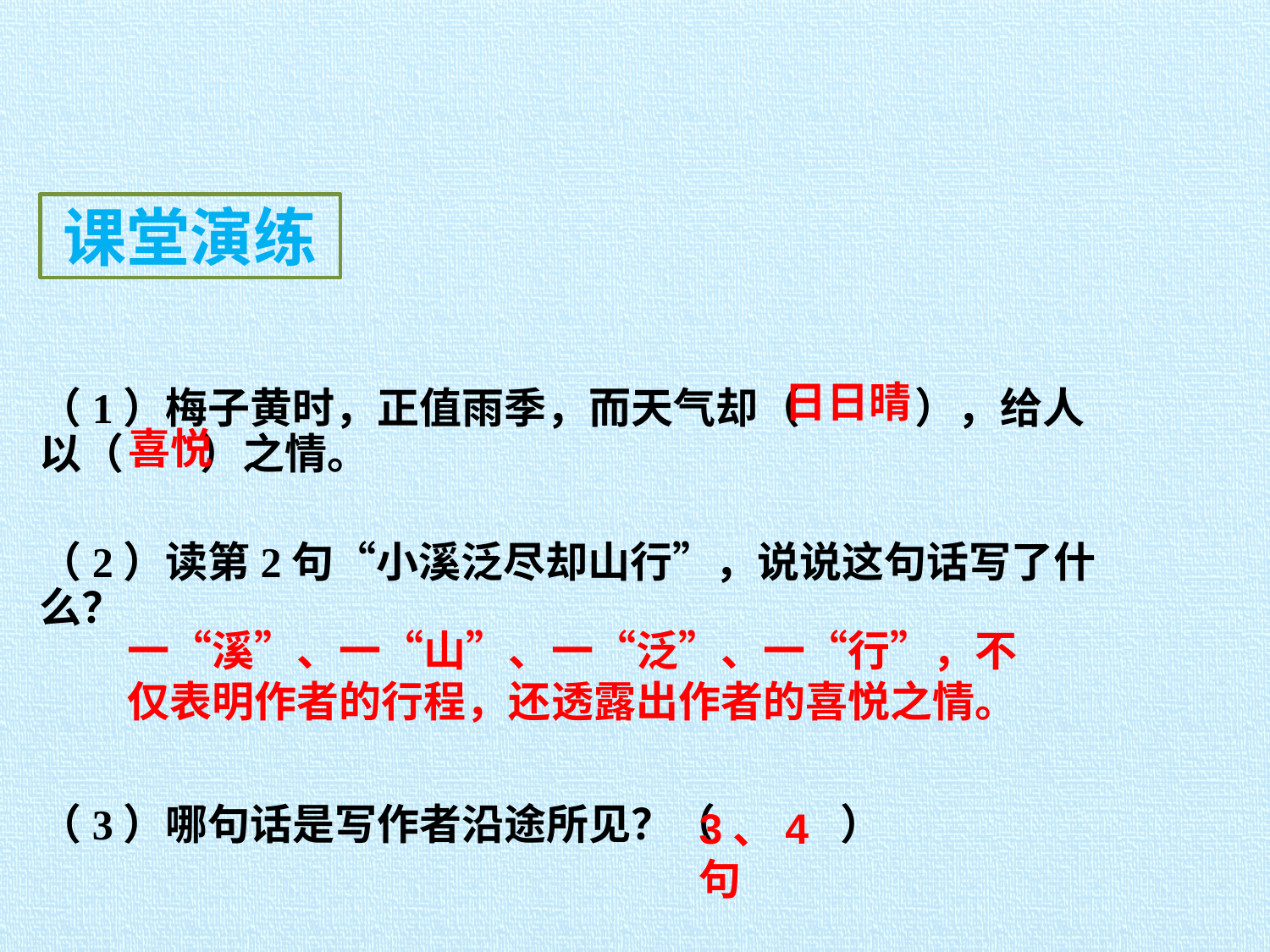

课堂演练

（1）梅子黄时，正值雨季，而天气却（            ），给人以（        ）之情。

（2）读第2句“小溪泛尽却山行”，说说这句话写了什么？

（3）哪句话是写作者沿途所见？（             ）
日日晴
喜悦
一“溪”、一“山”、一“泛”、一“行”，不仅表明作者的行程，还透露出作者的喜悦之情。
3、4句